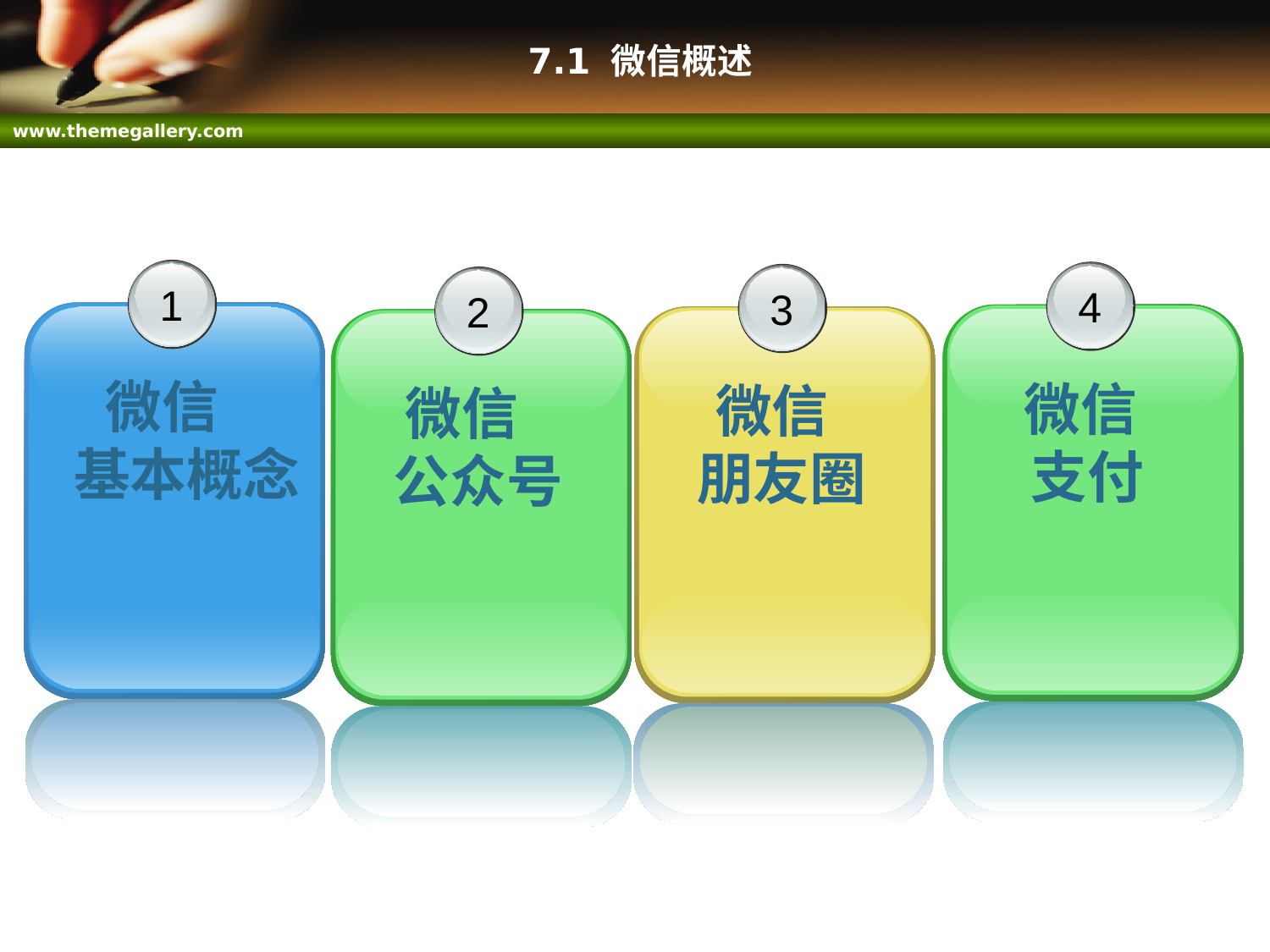

# 7.1 微信概述

1

       微信
 基本概念

4

       微信
    支付

3

       微信
  朋友圈

2

      微信
  公众号